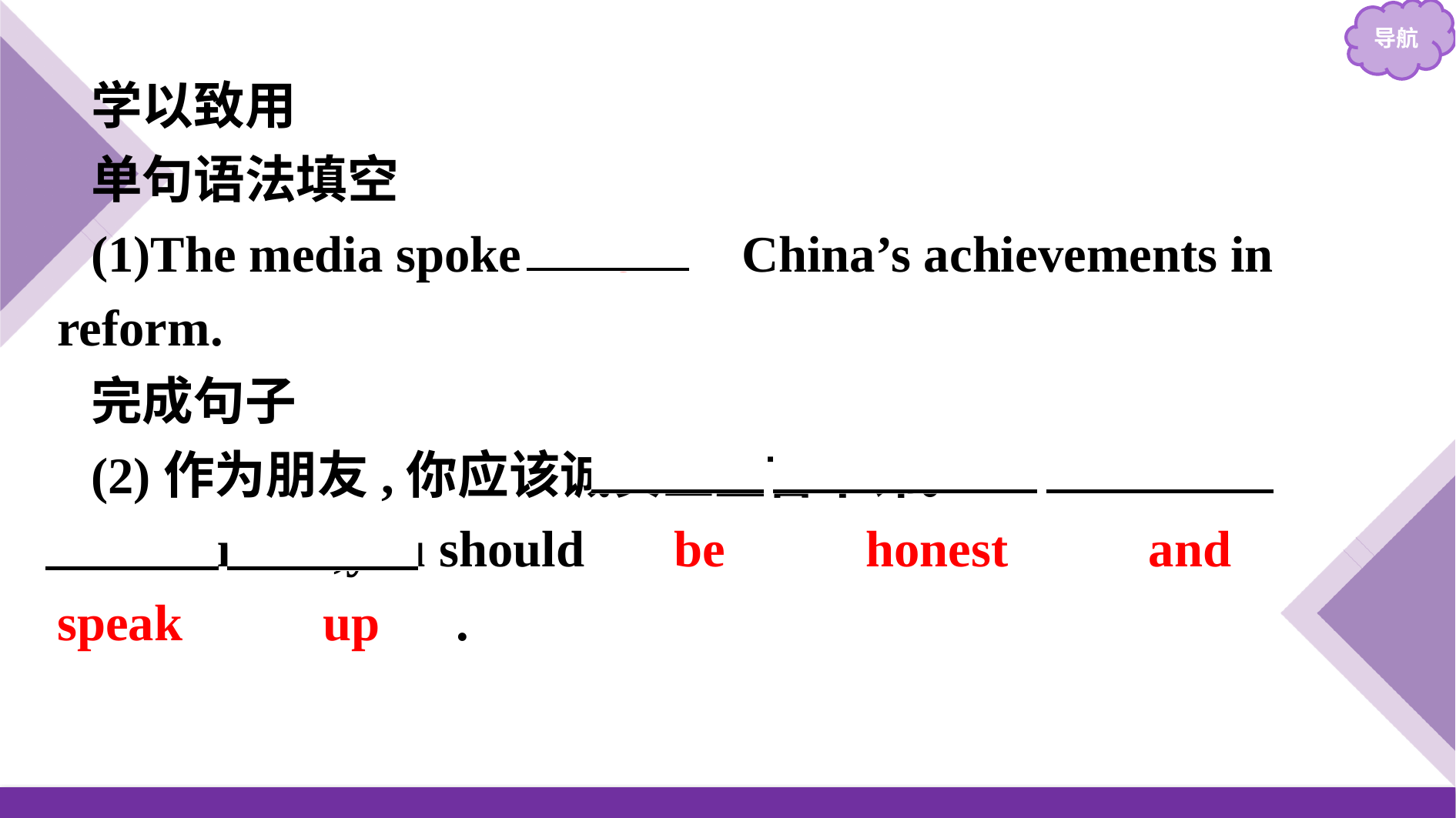

学以致用
单句语法填空
(1)The media spoke 　of　 China’s achievements in reform.
完成句子
(2)作为朋友,你应该诚实且直言不讳。
As a friend,you should 　be　 　honest　 　and　 　speak　 　up　.